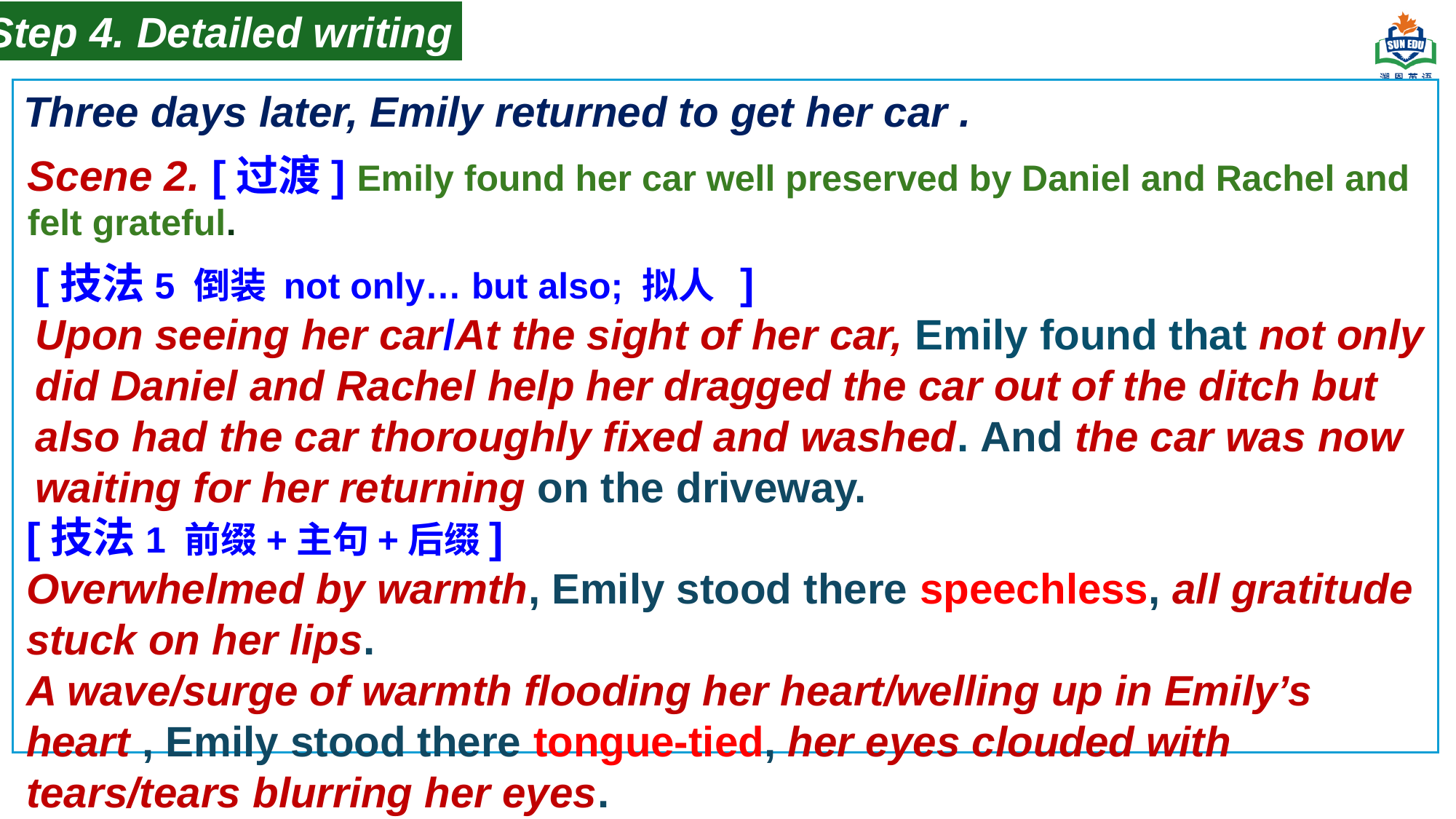

Step 4. Detailed writing
Three days later, Emily returned to get her car .

Scene 2. [过渡] Emily found her car well preserved by Daniel and Rachel and felt grateful.
[技法5 倒装 not only… but also; 拟人  ]
Upon seeing her car/At the sight of her car, Emily found that not only did Daniel and Rachel help her dragged the car out of the ditch but also had the car thoroughly fixed and washed. And the car was now waiting for her returning on the driveway.
[技法1 前缀+主句+后缀]
Overwhelmed by warmth, Emily stood there speechless, all gratitude stuck on her lips.
A wave/surge of warmth flooding her heart/welling up in Emily’s heart , Emily stood there tongue-tied, her eyes clouded with tears/tears blurring her eyes.